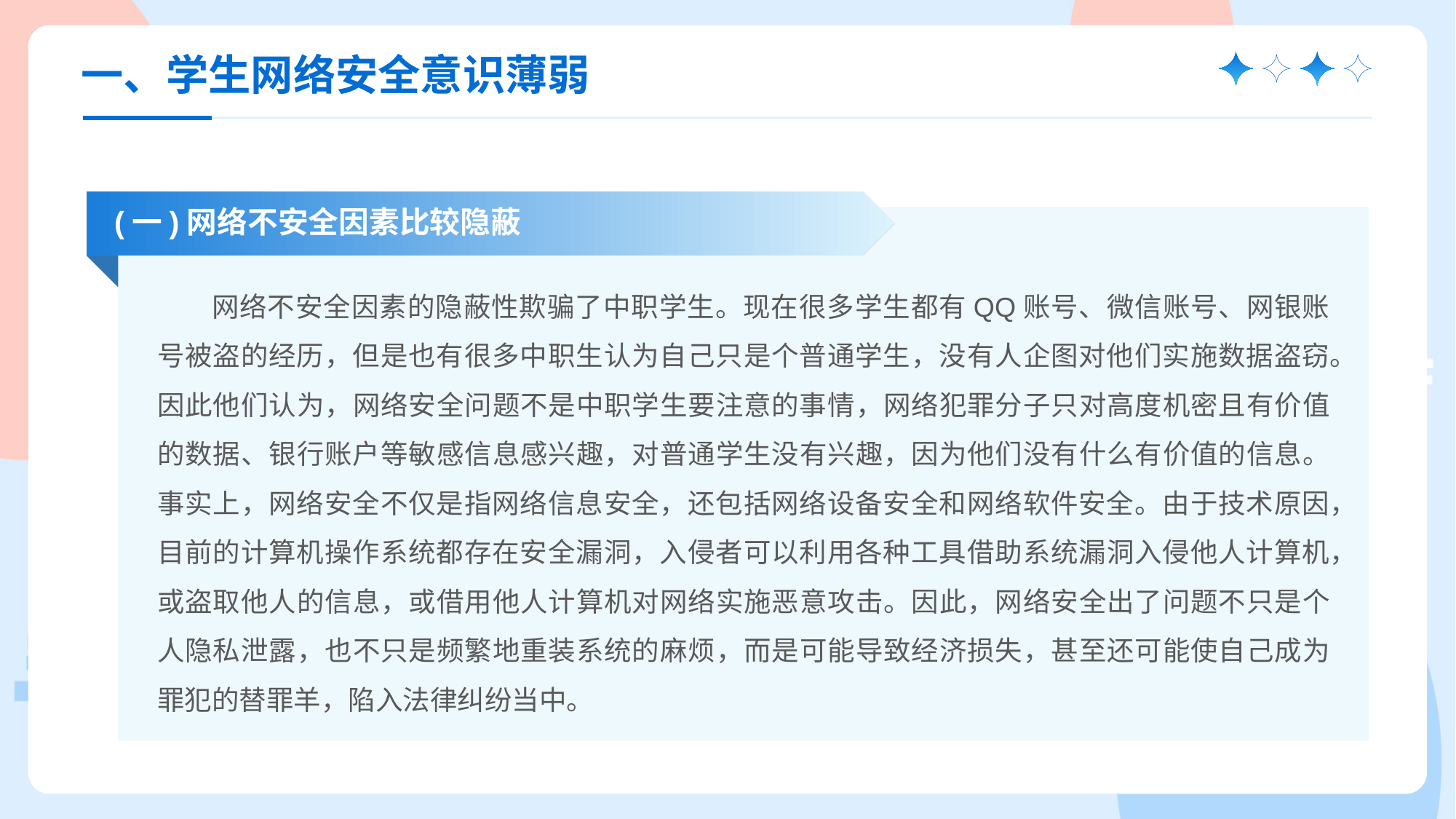

一、学生网络安全意识薄弱
(一)网络不安全因素比较隐蔽

网络不安全因素的隐蔽性欺骗了中职学生。现在很多学生都有QQ账号、微信账号、网银账号被盗的经历，但是也有很多中职生认为自己只是个普通学生，没有人企图对他们实施数据盗窃。因此他们认为，网络安全问题不是中职学生要注意的事情，网络犯罪分子只对高度机密且有价值的数据、银行账户等敏感信息感兴趣，对普通学生没有兴趣，因为他们没有什么有价值的信息。事实上，网络安全不仅是指网络信息安全，还包括网络设备安全和网络软件安全。由于技术原因，目前的计算机操作系统都存在安全漏洞，入侵者可以利用各种工具借助系统漏洞入侵他人计算机，或盗取他人的信息，或借用他人计算机对网络实施恶意攻击。因此，网络安全出了问题不只是个人隐私泄露，也不只是频繁地重装系统的麻烦，而是可能导致经济损失，甚至还可能使自己成为罪犯的替罪羊，陷入法律纠纷当中。